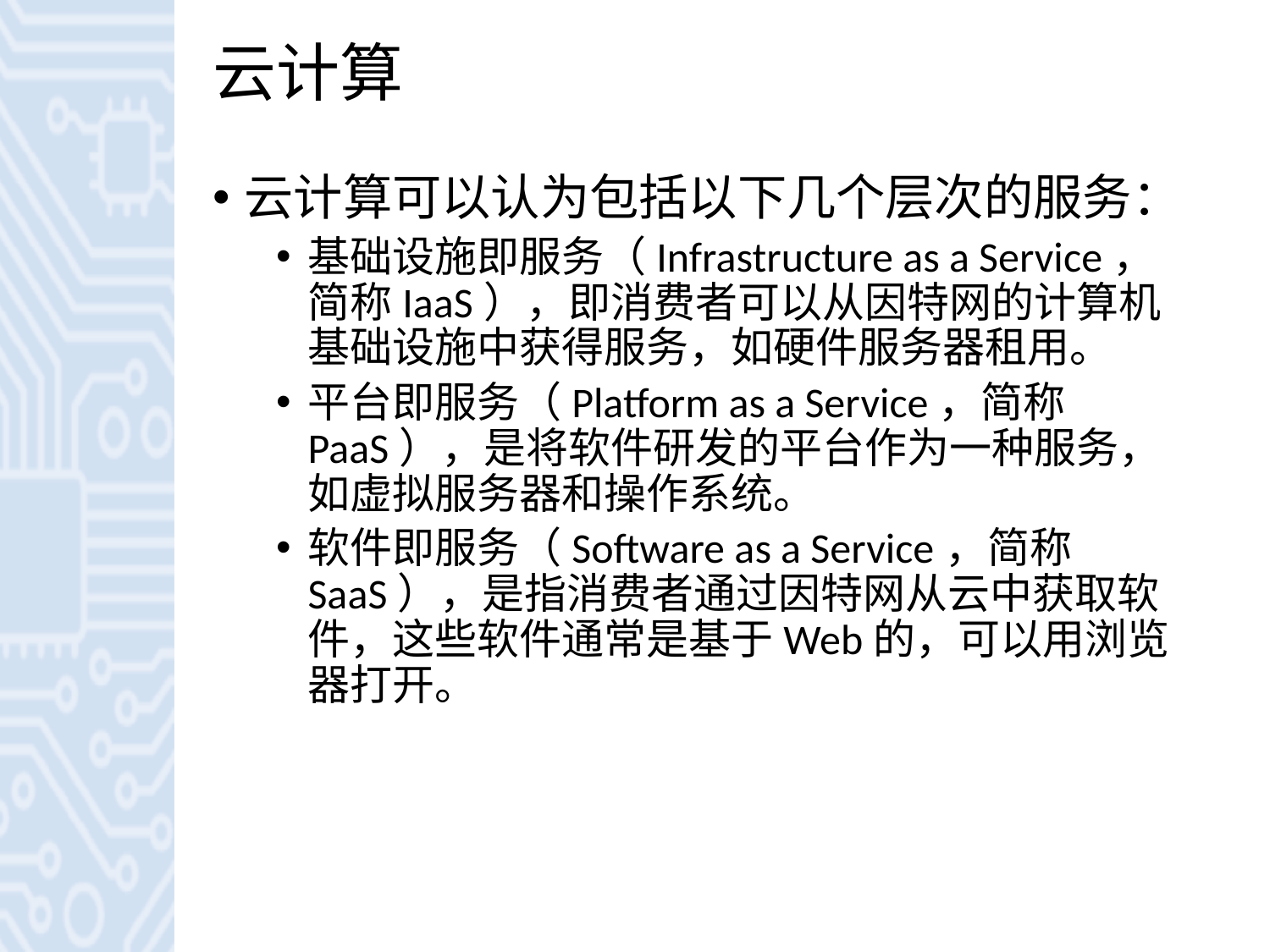

# 云计算
云计算可以认为包括以下几个层次的服务：
基础设施即服务（Infrastructure as a Service，简称IaaS），即消费者可以从因特网的计算机基础设施中获得服务，如硬件服务器租用。
平台即服务（Platform as a Service，简称PaaS），是将软件研发的平台作为一种服务，如虚拟服务器和操作系统。
软件即服务（Software as a Service，简称SaaS），是指消费者通过因特网从云中获取软件，这些软件通常是基于Web的，可以用浏览器打开。